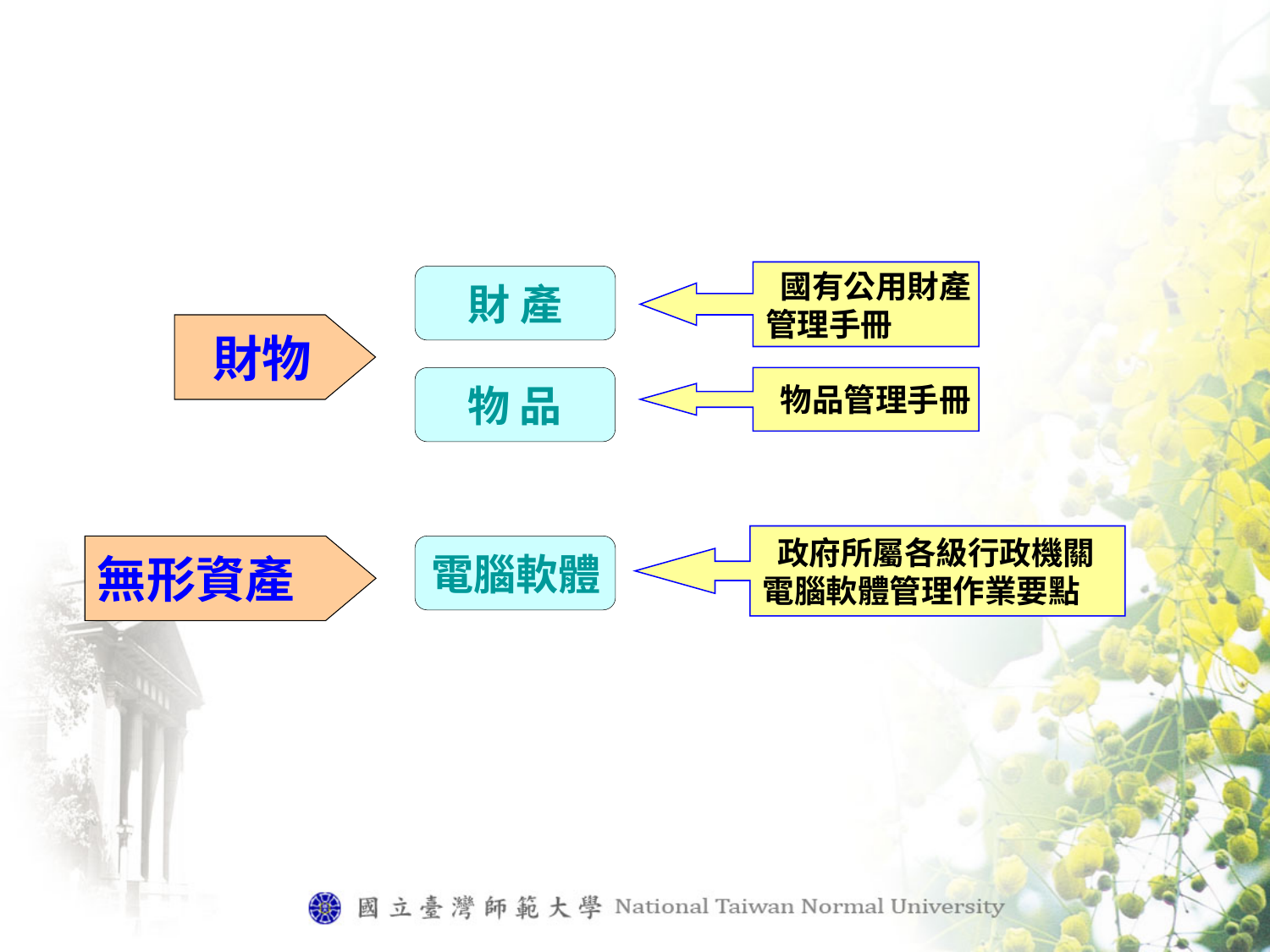

#
 國有公用財產
管理手冊
財 產
財物
物 品
 物品管理手冊
 政府所屬各級行政機關
電腦軟體管理作業要點
無形資產
電腦軟體